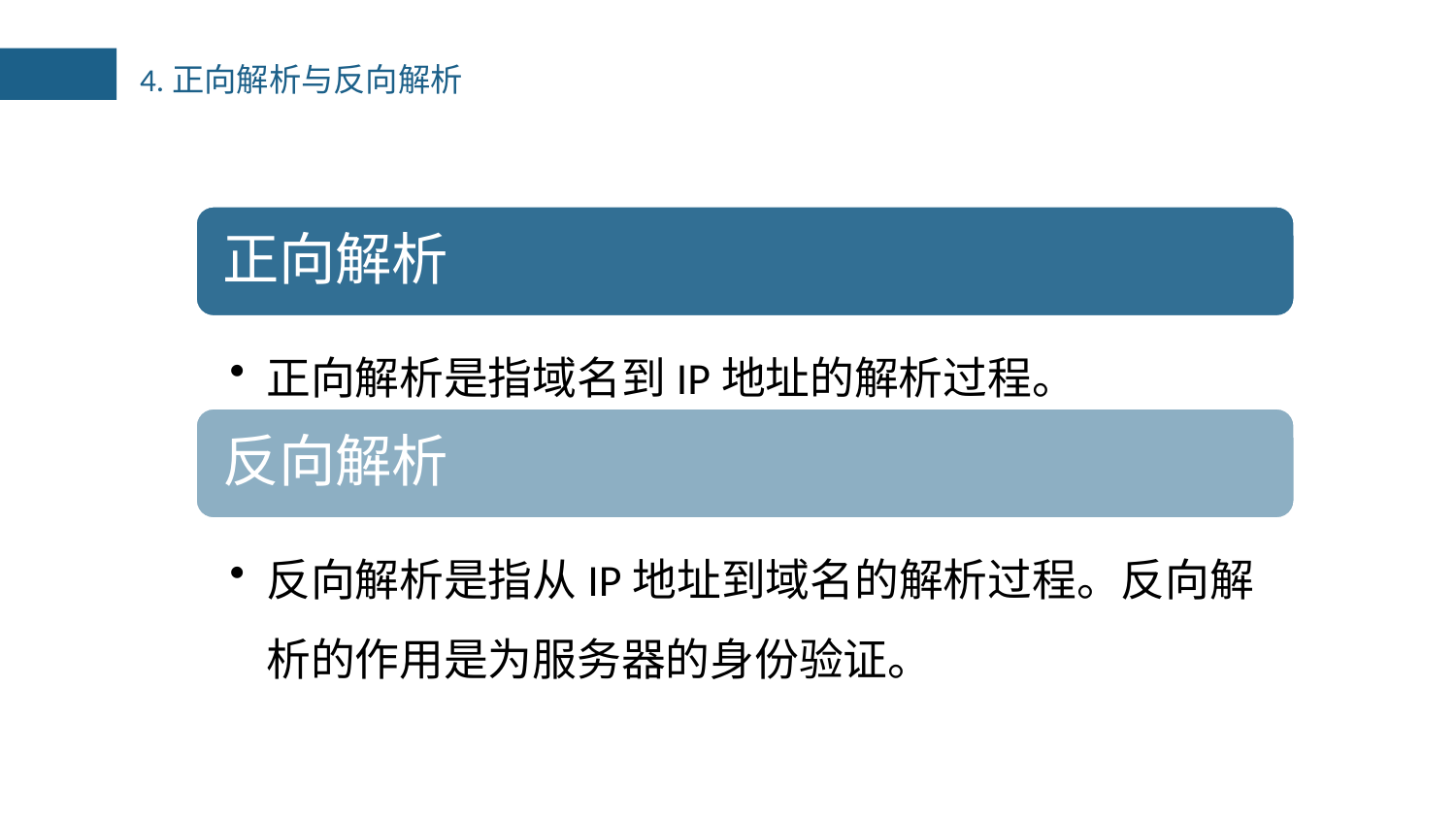

4.正向解析与反向解析
正向解析
正向解析是指域名到IP地址的解析过程。
反向解析
反向解析是指从IP地址到域名的解析过程。反向解析的作用是为服务器的身份验证。